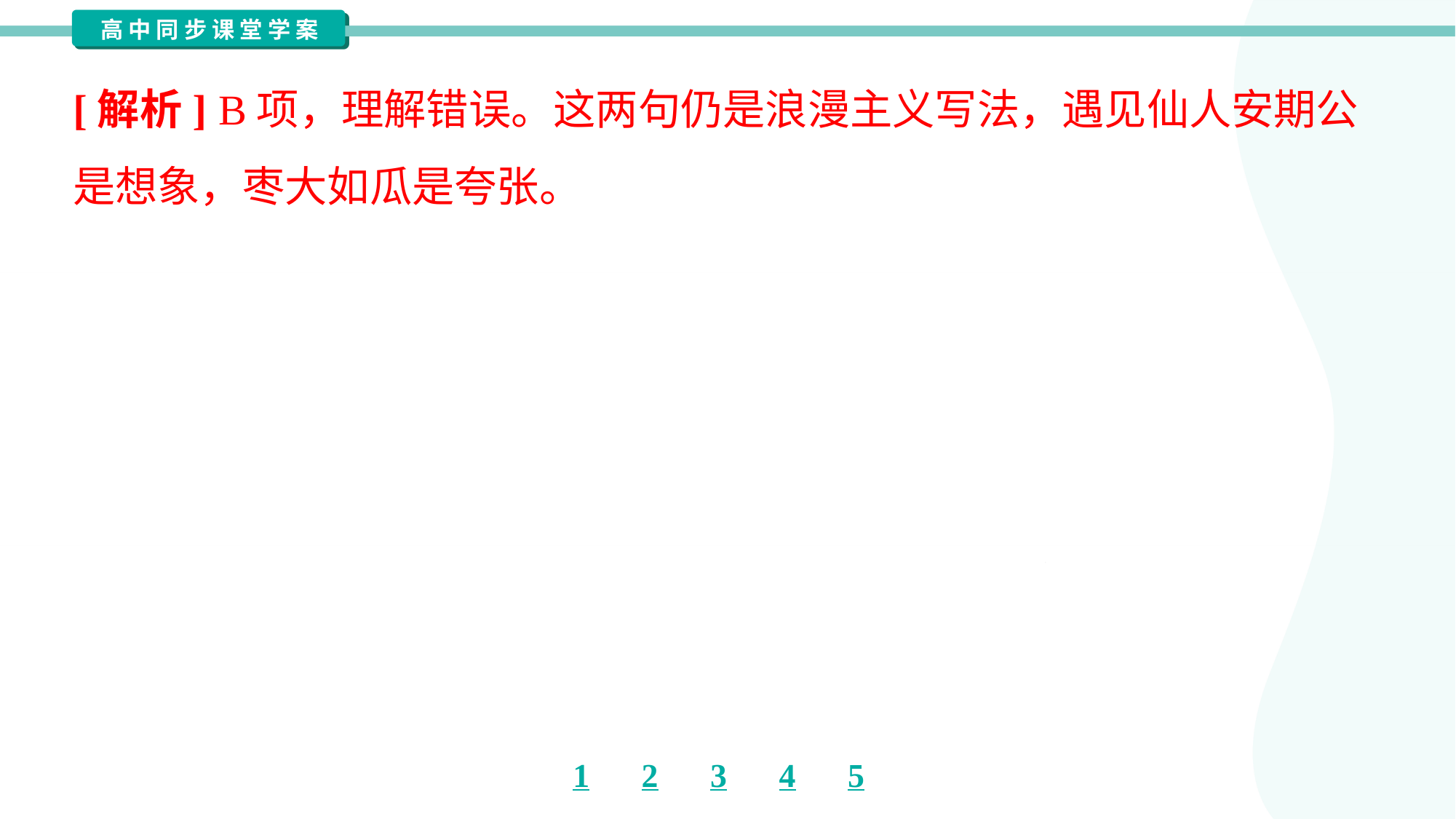

[解析] B项，理解错误。这两句仍是浪漫主义写法，遇见仙人安期公
是想象，枣大如瓜是夸张。